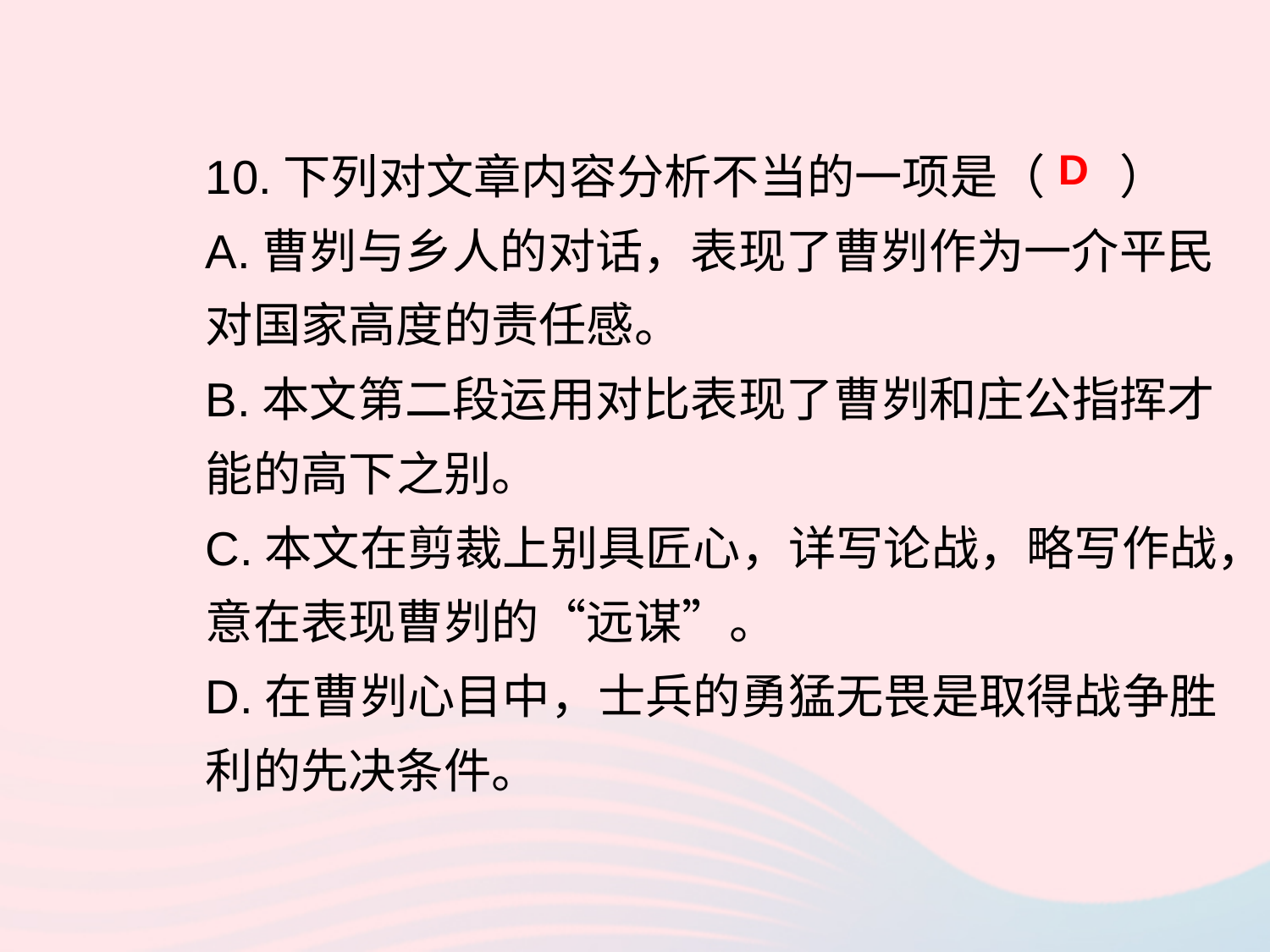

10.下列对文章内容分析不当的一项是（       ）
A.曹刿与乡人的对话，表现了曹刿作为一介平民对国家高度的责任感。
B.本文第二段运用对比表现了曹刿和庄公指挥才能的高下之别。
C.本文在剪裁上别具匠心，详写论战，略写作战，意在表现曹刿的“远谋”。
D.在曹刿心目中，士兵的勇猛无畏是取得战争胜利的先决条件。
D